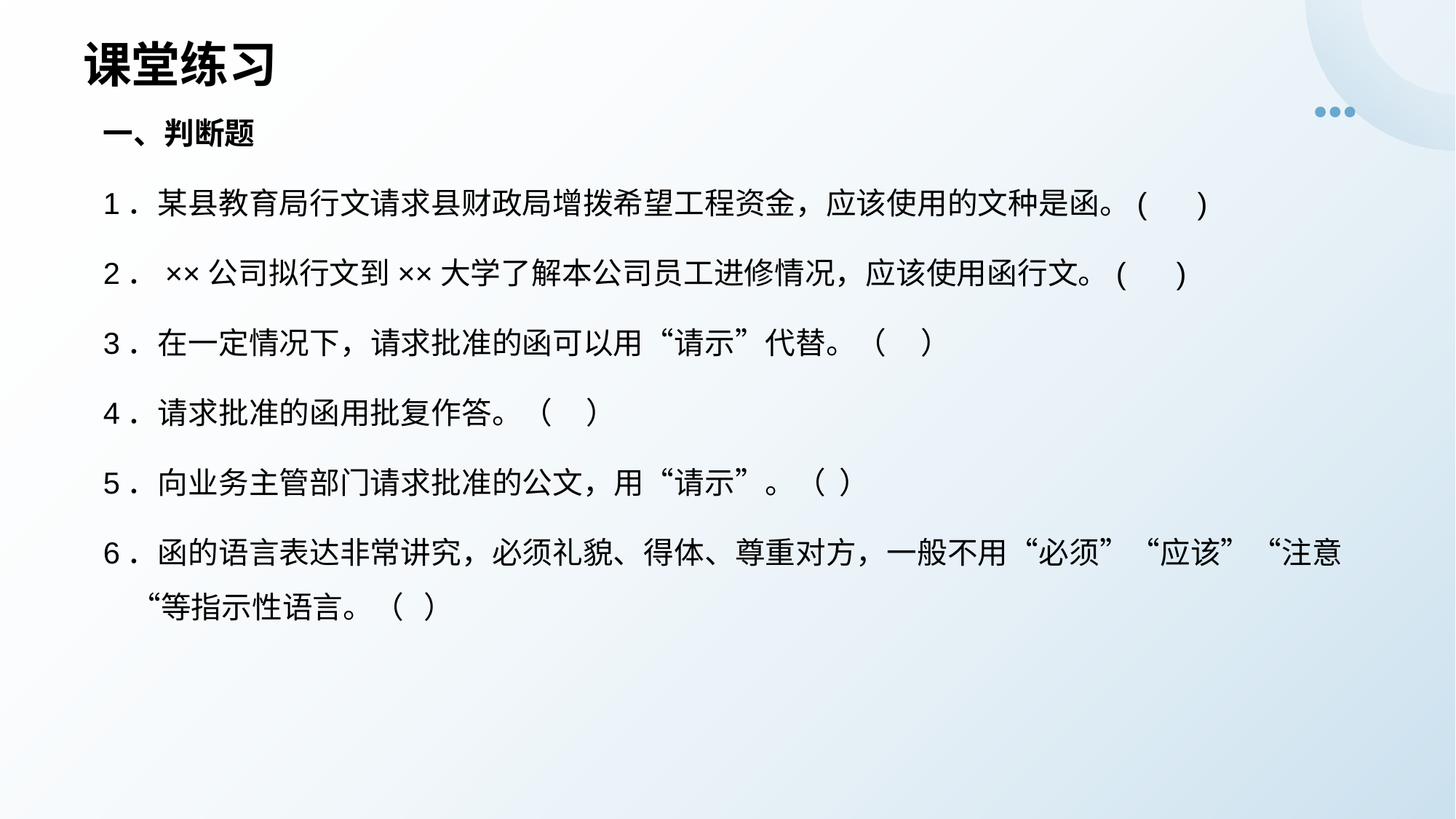

# 课堂练习
一、判断题
1．某县教育局行文请求县财政局增拨希望工程资金，应该使用的文种是函。(      )
2．××公司拟行文到××大学了解本公司员工进修情况，应该使用函行文。(      )
3．在一定情况下，请求批准的函可以用“请示”代替。（     ）
4．请求批准的函用批复作答。（     ）
5．向业务主管部门请求批准的公文，用“请示”。（  ）
6．函的语言表达非常讲究，必须礼貌、得体、尊重对方，一般不用“必须”“应该”“注意“等指示性语言。（   ）